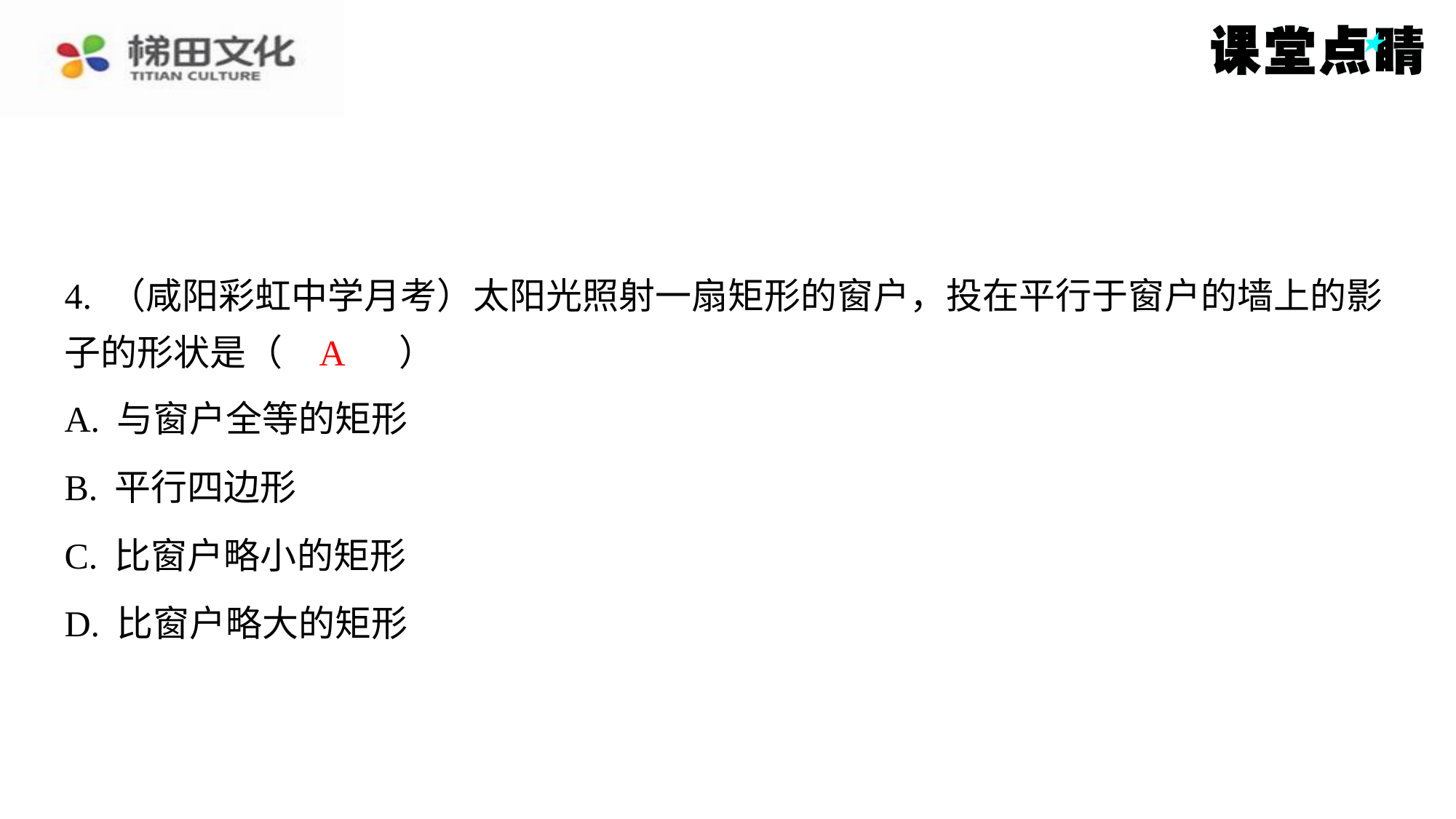

4. （咸阳彩虹中学月考）太阳光照射一扇矩形的窗户，投在平行于窗户的墙上的影
子的形状是（　A　）
A
| A. 与窗户全等的矩形 |
| --- |
| B. 平行四边形 |
| C. 比窗户略小的矩形 |
| D. 比窗户略大的矩形 |